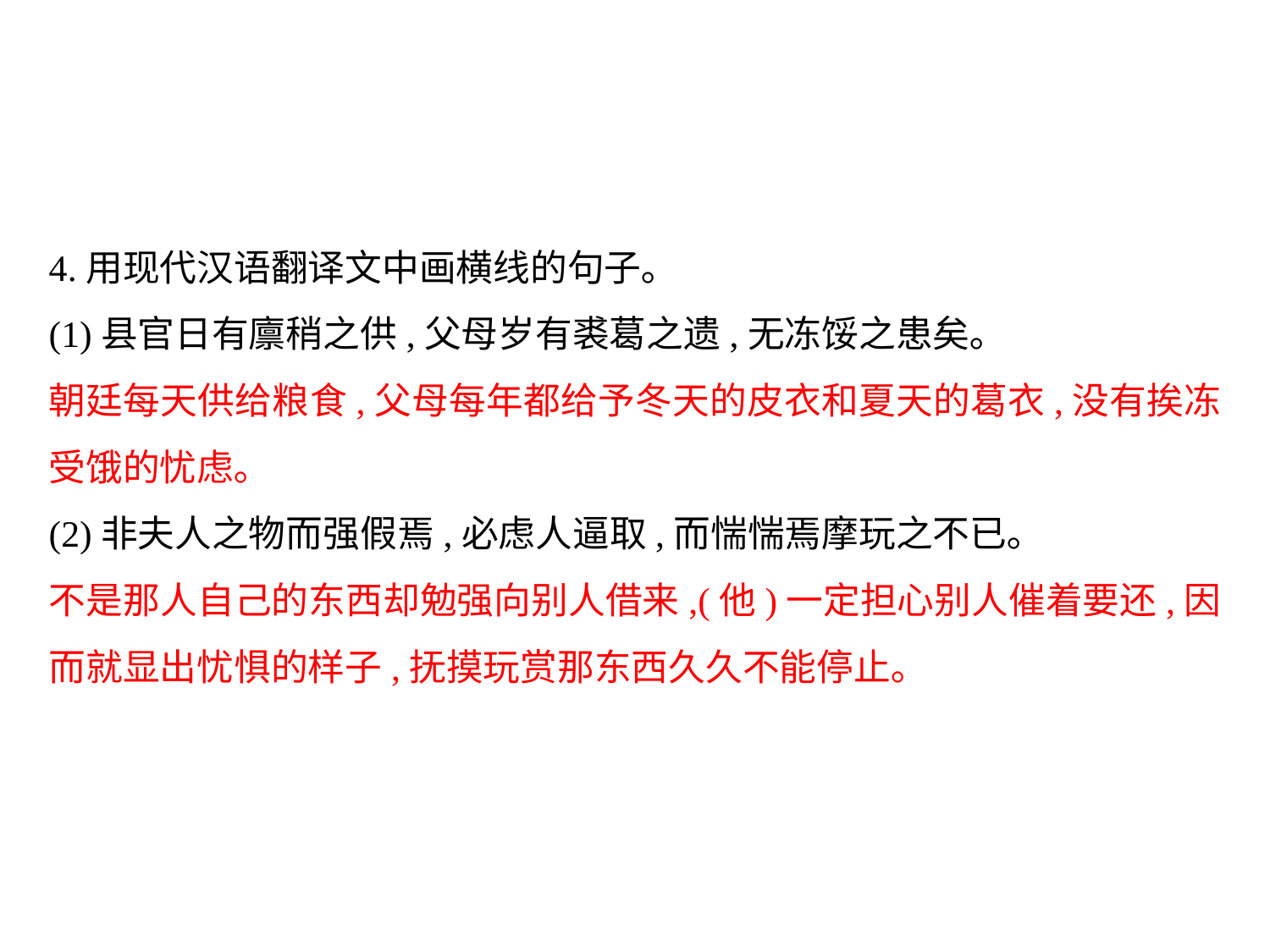

4.用现代汉语翻译文中画横线的句子｡
(1)县官日有廪稍之供,父母岁有裘葛之遗,无冻馁之患矣｡
朝廷每天供给粮食,父母每年都给予冬天的皮衣和夏天的葛衣,没有挨冻受饿的忧虑｡
(2)非夫人之物而强假焉,必虑人逼取,而惴惴焉摩玩之不已｡
不是那人自己的东西却勉强向别人借来,(他)一定担心别人催着要还,因而就显出忧惧的样子,抚摸玩赏那东西久久不能停止｡